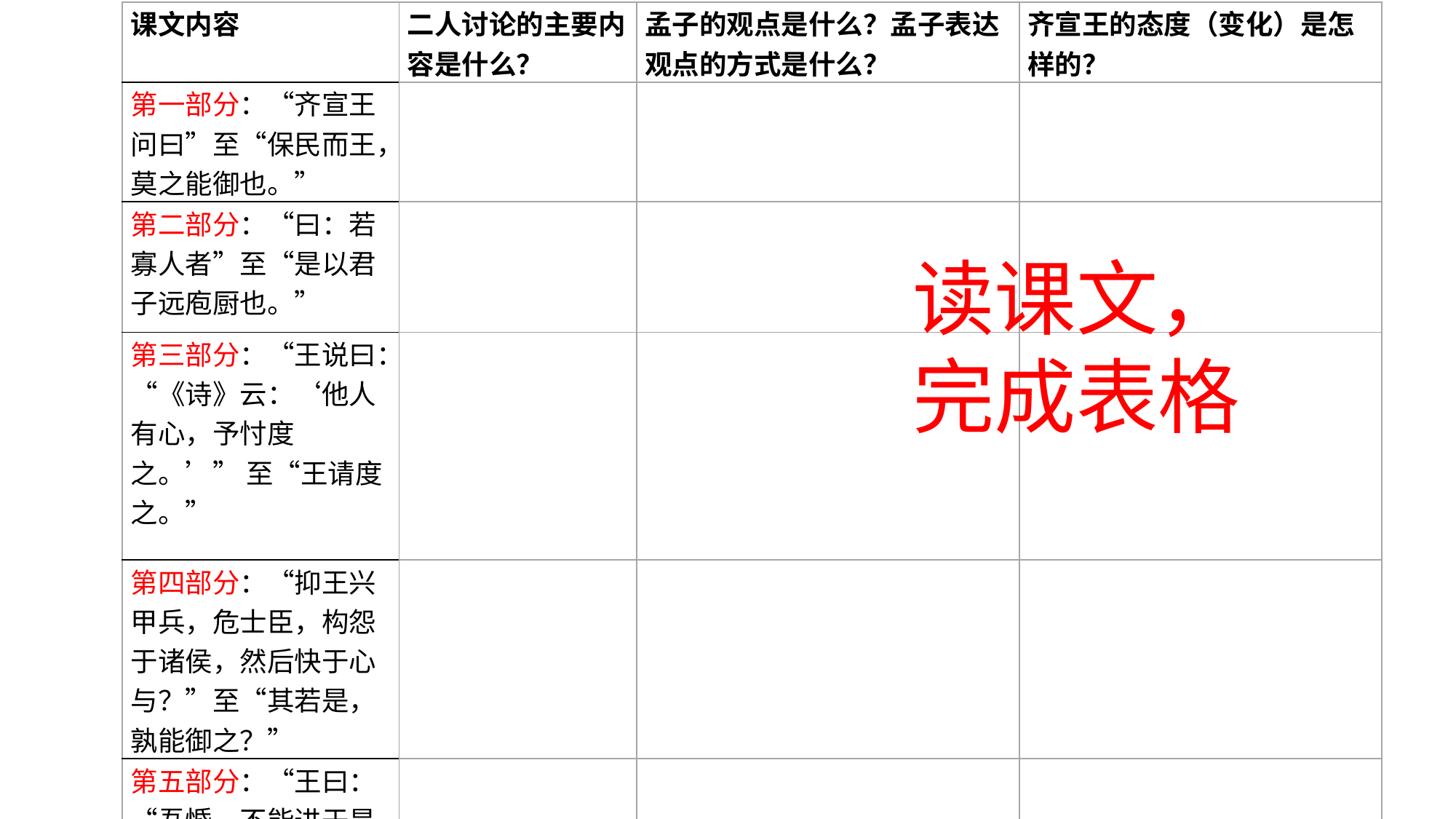

| 课文内容 | 二人讨论的主要内容是什么？ | 孟子的观点是什么？孟子表达观点的方式是什么？ | 齐宣王的态度（变化）是怎样的？ |
| --- | --- | --- | --- |
| 第一部分：“齐宣王问曰”至“保民而王，莫之能御也。” |  |  |  |
| 第二部分：“曰：若寡人者”至“是以君子远庖厨也。” |  |  |  |
| 第三部分：“王说曰：“《诗》云：‘他人有心，予忖度之。’” 至“王请度之。” |  |  |  |
| 第四部分：“抑王兴甲兵，危士臣，构怨于诸侯，然后快于心与？”至“其若是，孰能御之？” |  |  |  |
| 第五部分：“王曰：“吾惛，不能进于是矣！”至“然而不王者，未之有也。” |  |  |  |
读课文，完成表格